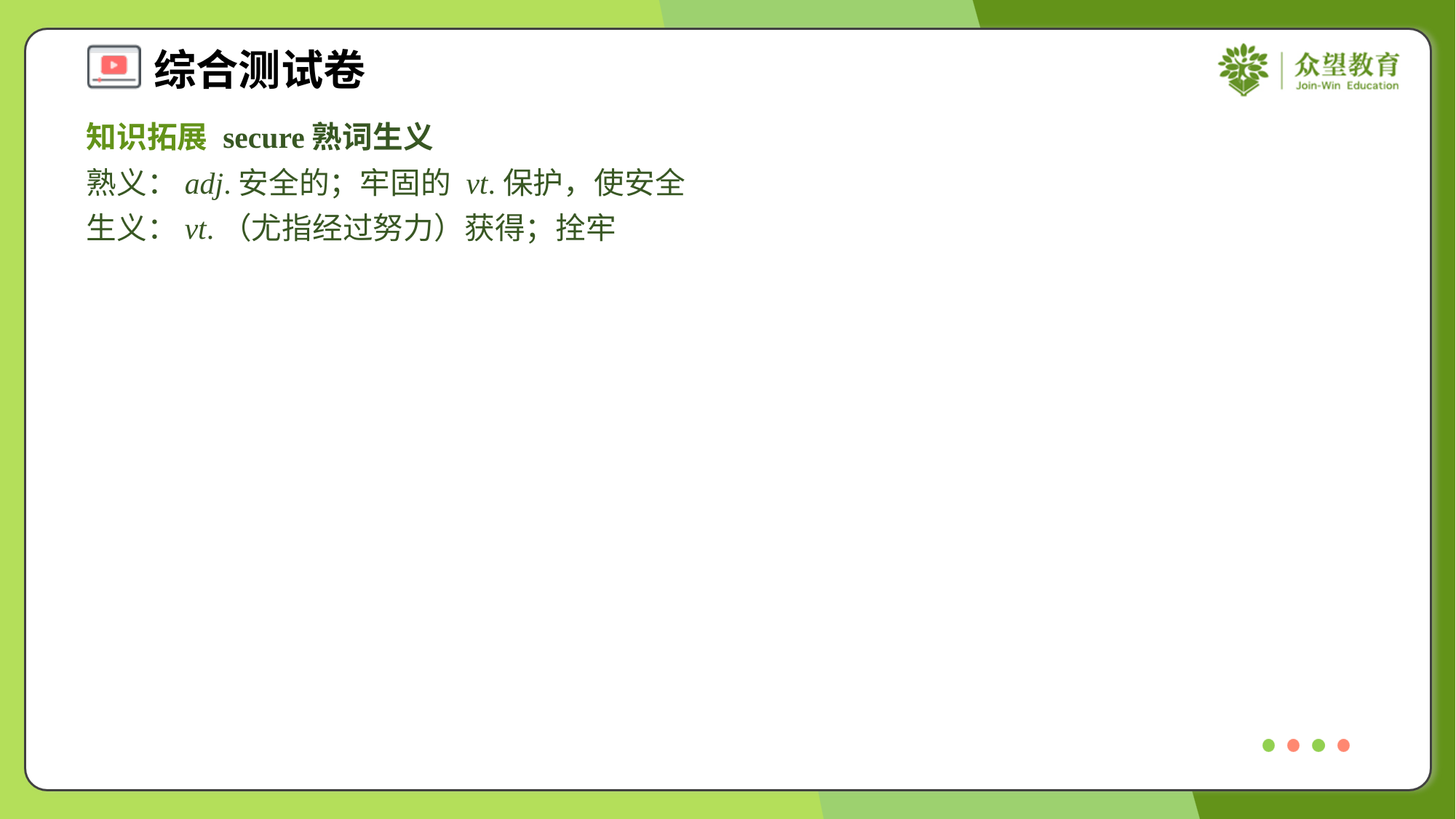

知识拓展 secure熟词生义
熟义：adj.安全的；牢固的 vt.保护，使安全
生义：vt.（尤指经过努力）获得；拴牢